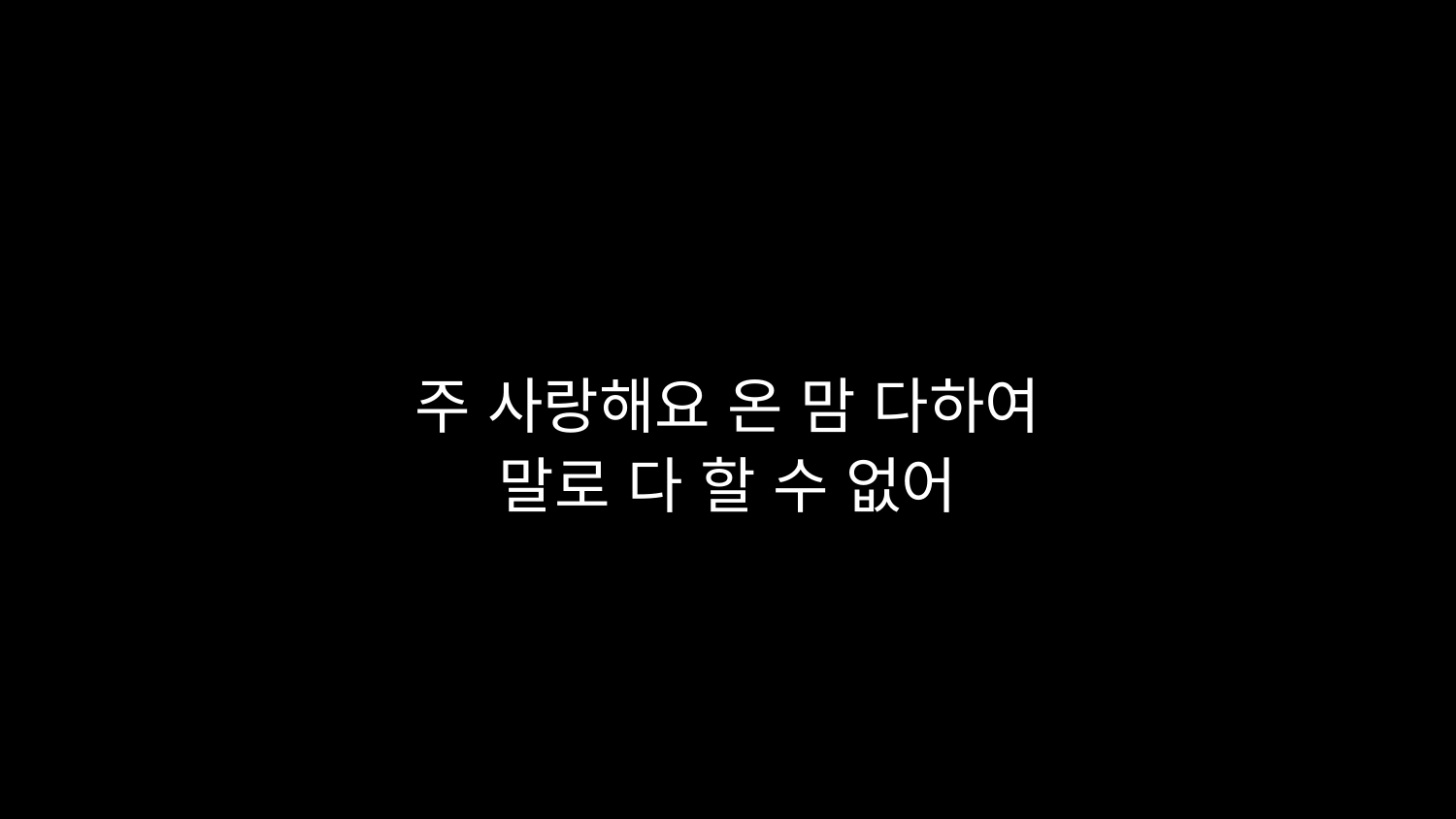

# 주 사랑해요 온 맘 다하여 말로 다 할 수 없어